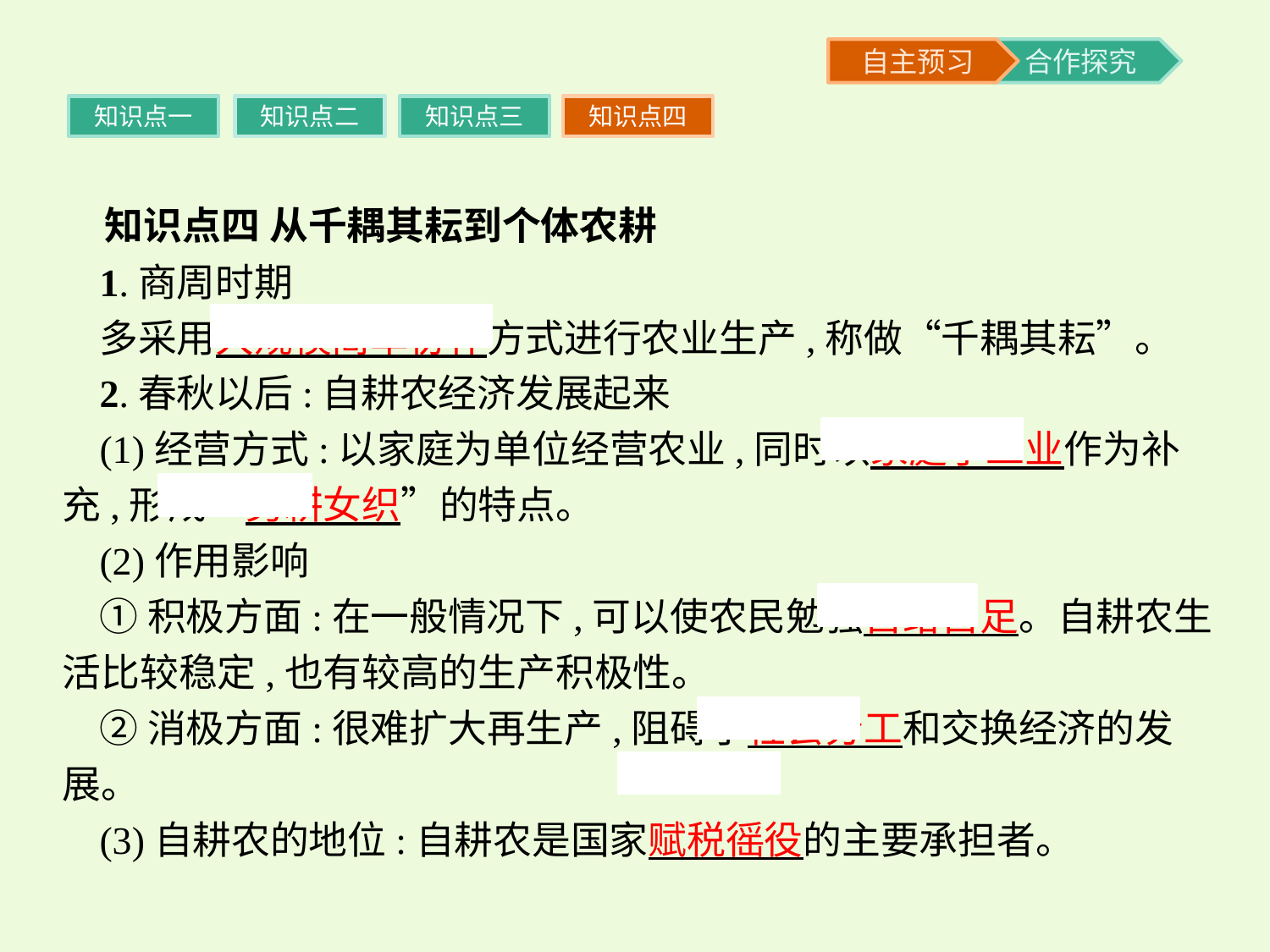

知识点一
知识点二
知识点三
知识点四
知识点四 从千耦其耘到个体农耕
1.商周时期
多采用大规模简单协作方式进行农业生产,称做“千耦其耘”。
2.春秋以后:自耕农经济发展起来
(1)经营方式:以家庭为单位经营农业,同时以家庭手工业作为补充,形成“男耕女织”的特点。
(2)作用影响
①积极方面:在一般情况下,可以使农民勉强自给自足。自耕农生活比较稳定,也有较高的生产积极性。
②消极方面:很难扩大再生产,阻碍了社会分工和交换经济的发展。
(3)自耕农的地位:自耕农是国家赋税徭役的主要承担者。